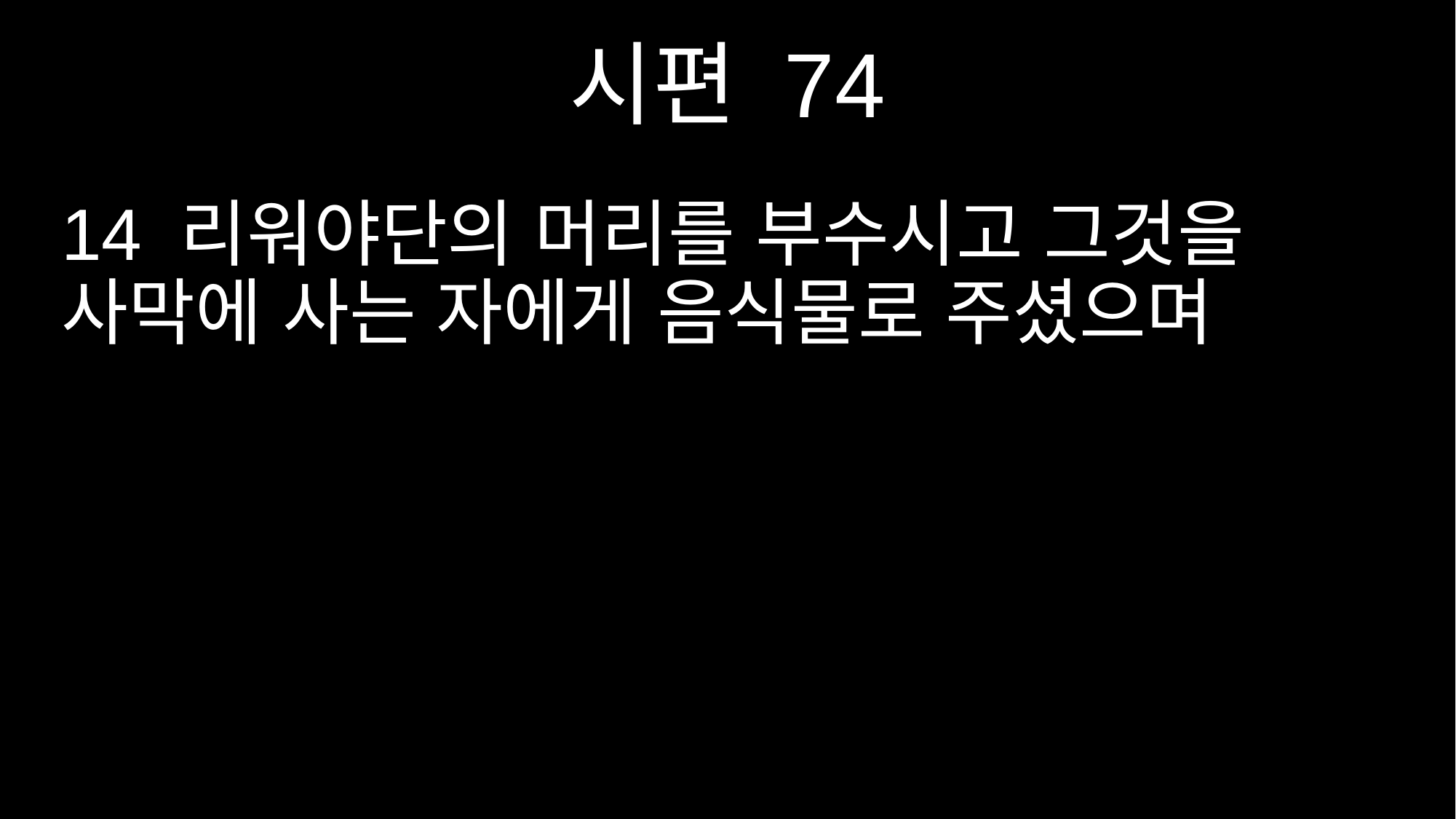

시편 74
14 리워야단의 머리를 부수시고 그것을 사막에 사는 자에게 음식물로 주셨으며